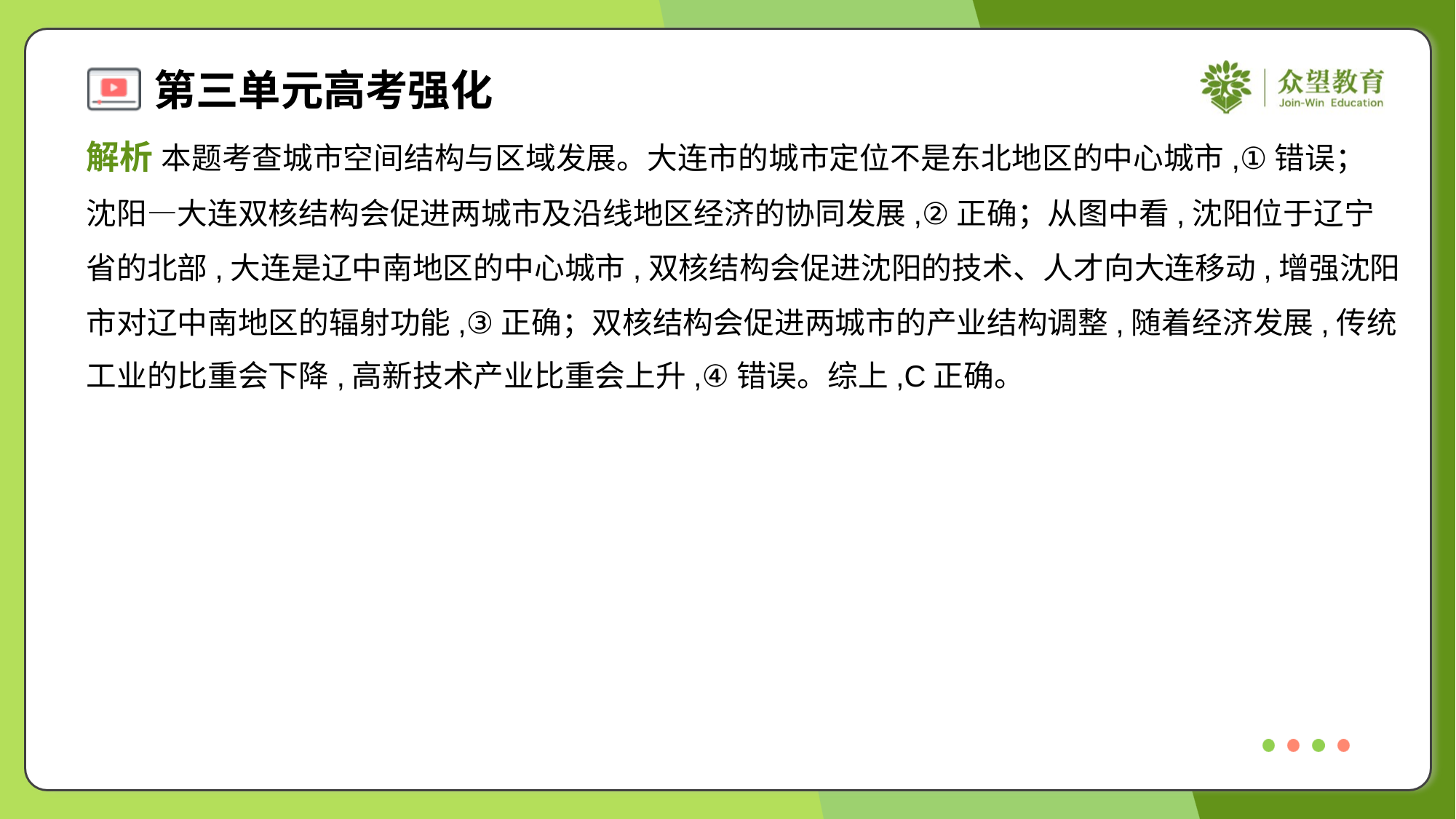

解析 本题考查城市空间结构与区域发展。大连市的城市定位不是东北地区的中心城市,①错误；
沈阳—大连双核结构会促进两城市及沿线地区经济的协同发展,②正确；从图中看,沈阳位于辽宁
省的北部,大连是辽中南地区的中心城市,双核结构会促进沈阳的技术、人才向大连移动,增强沈阳
市对辽中南地区的辐射功能,③正确；双核结构会促进两城市的产业结构调整,随着经济发展,传统
工业的比重会下降,高新技术产业比重会上升,④错误。综上,C正确。